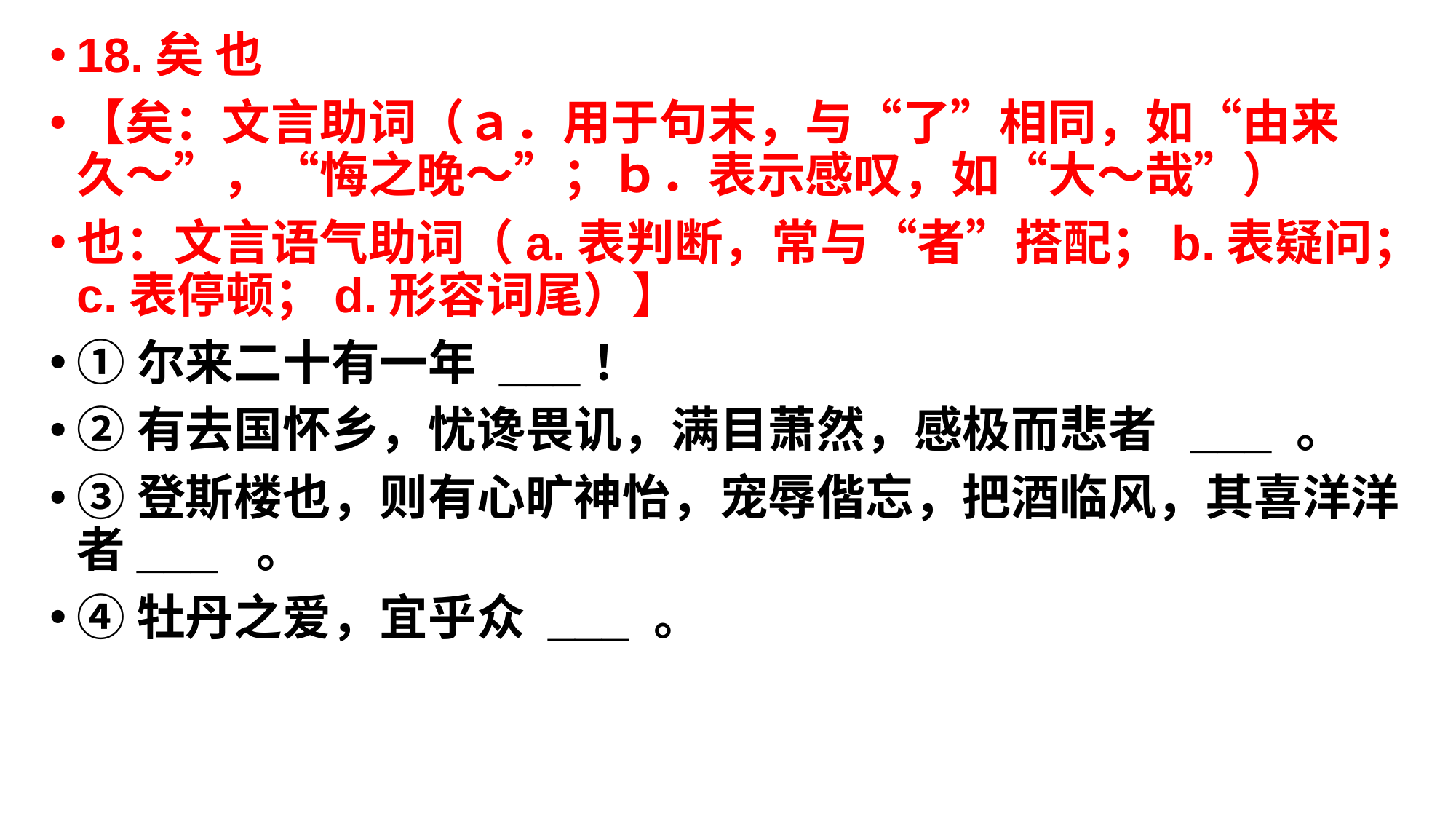

18.矣 也
【矣：文言助词（ａ．用于句末，与“了”相同，如“由来久～”，“悔之晚～”；ｂ．表示感叹，如“大～哉”）
也：文言语气助词（a.表判断，常与“者”搭配；b.表疑问；c.表停顿；d.形容词尾）】
①尔来二十有一年 ___！
②有去国怀乡，忧谗畏讥，满目萧然，感极而悲者  ___ 。
③登斯楼也，则有心旷神怡，宠辱偕忘，把酒临风，其喜洋洋者___  。
④牡丹之爱，宜乎众 ___ 。